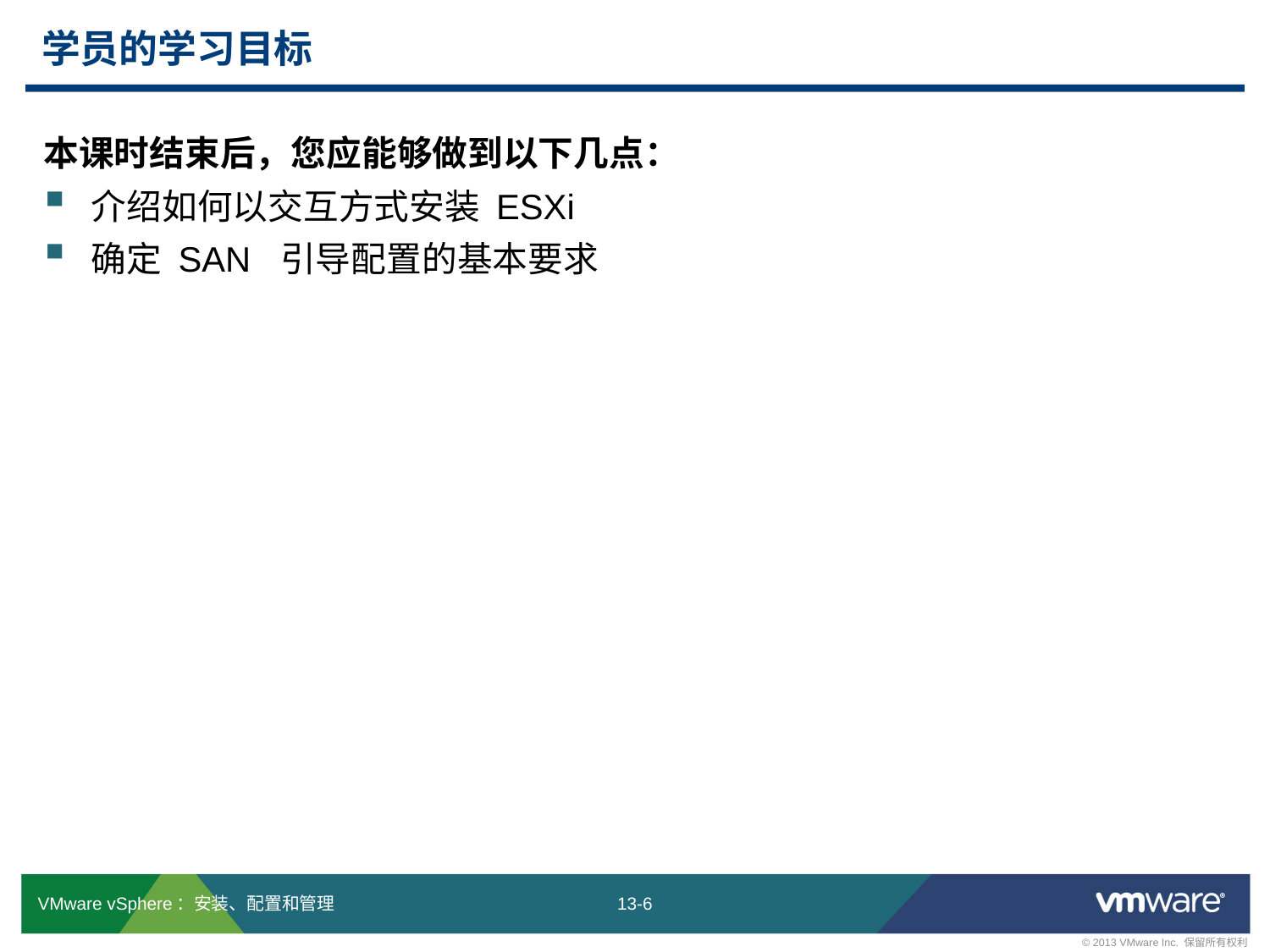

# 学员的学习目标
本课时结束后，您应能够做到以下几点：
介绍如何以交互方式安装 ESXi
确定 SAN 引导配置的基本要求